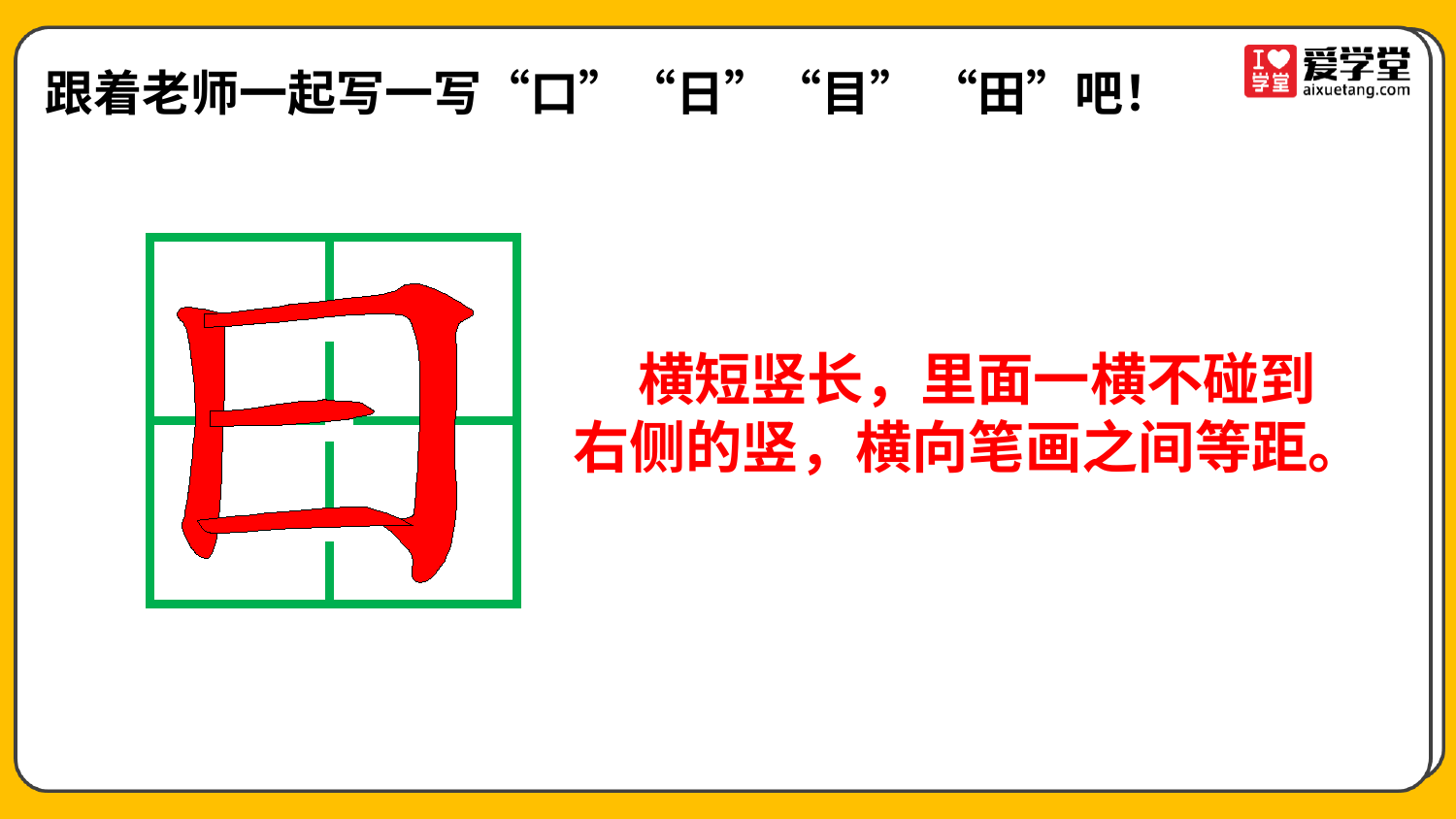

跟着老师一起写一写“口”“日”“目” “田”吧！

    横短竖长，里面一横不碰到右侧的竖，横向笔画之间等距。